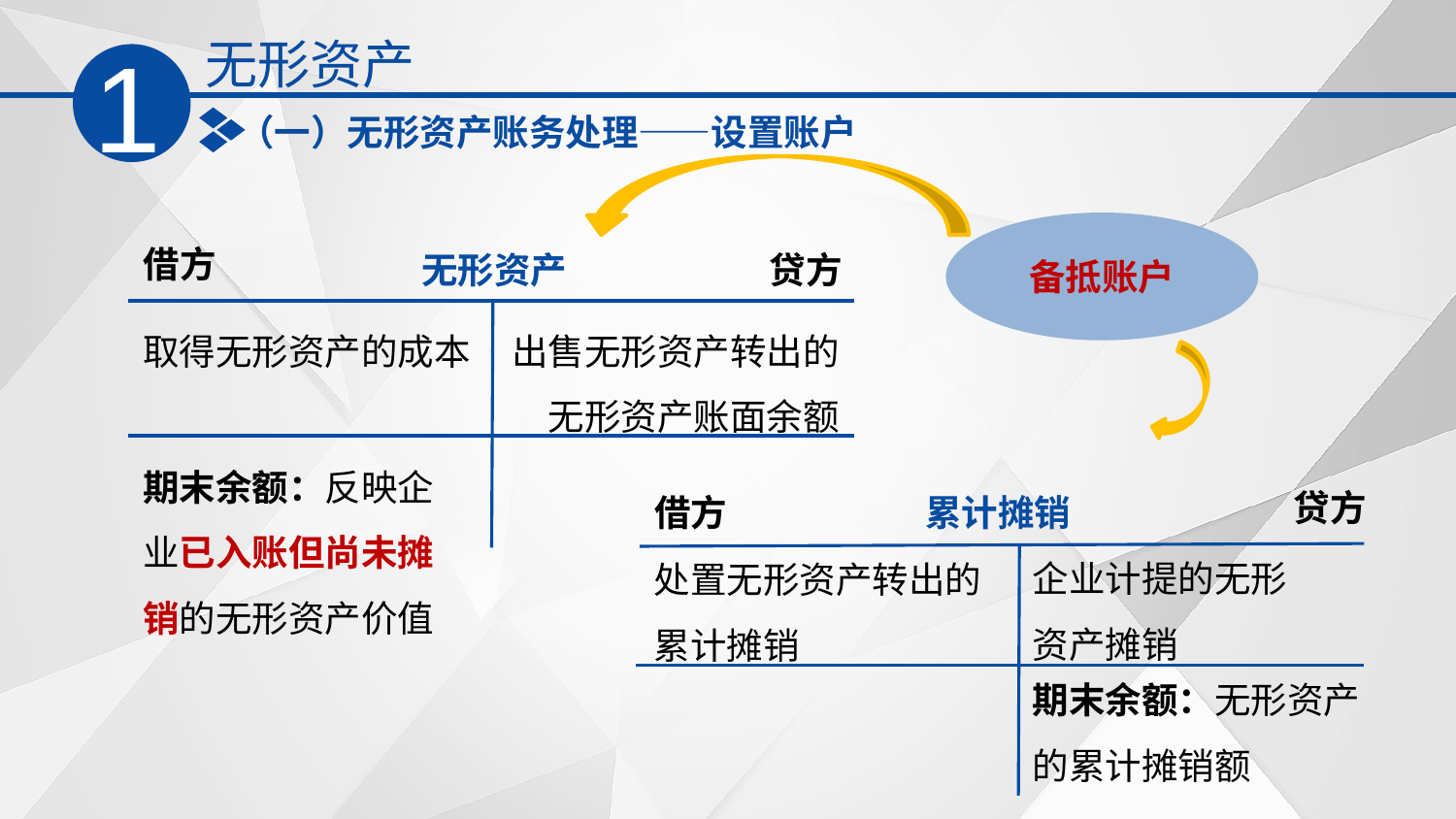

无形资产
1

（一）无形资产账务处理——设置账户

备抵账户
借方
无形资产
贷方
出售无形资产转出的无形资产账面余额
取得无形资产的成本

期末余额：反映企业已入账但尚未摊销的无形资产价值
贷方
借方
累计摊销
企业计提的无形资产摊销
处置无形资产转出的累计摊销
期末余额：无形资产的累计摊销额